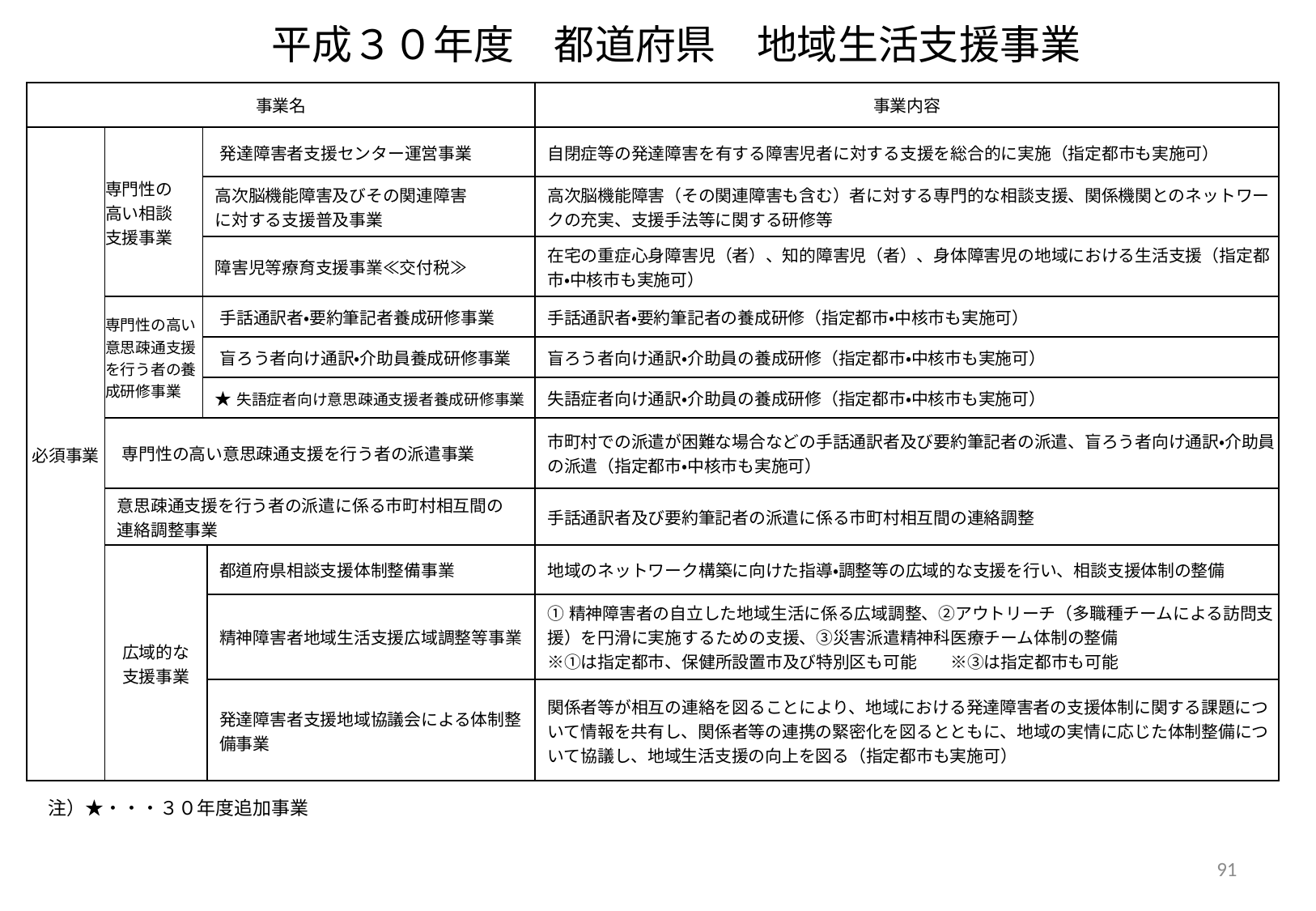

# 平成３０年度　都道府県　地域生活支援事業
| 事業名 |  |  |  | 事業内容 |
| --- | --- | --- | --- | --- |
| 必須事業 | 専門性の 高い相談 支援事業 | 発達障害者支援センター運営事業 |  | 自閉症等の発達障害を有する障害児者に対する支援を総合的に実施（指定都市も実施可） |
|  |  | 高次脳機能障害及びその関連障害 に対する支援普及事業 |  | 高次脳機能障害（その関連障害も含む）者に対する専門的な相談支援、関係機関とのネットワークの充実、支援手法等に関する研修等 |
|  |  | 障害児等療育支援事業≪交付税≫ |  | 在宅の重症心身障害児（者）、知的障害児（者）、身体障害児の地域における生活支援（指定都市・中核市も実施可） |
|  | 専門性の高い 意思疎通支援を行う者の養成研修事業 | 手話通訳者・要約筆記者養成研修事業 |  | 手話通訳者・要約筆記者の養成研修（指定都市・中核市も実施可） |
|  |  | 盲ろう者向け通訳・介助員養成研修事業 |  | 盲ろう者向け通訳・介助員の養成研修（指定都市・中核市も実施可） |
|  |  | ★失語症者向け意思疎通支援者養成研修事業 |  | 失語症者向け通訳・介助員の養成研修（指定都市・中核市も実施可） |
|  | 専門性の高い意思疎通支援を行う者の派遣事業 |  |  | 市町村での派遣が困難な場合などの手話通訳者及び要約筆記者の派遣、盲ろう者向け通訳・介助員の派遣（指定都市・中核市も実施可） |
|  | 意思疎通支援を行う者の派遣に係る市町村相互間の 連絡調整事業 |  |  | 手話通訳者及び要約筆記者の派遣に係る市町村相互間の連絡調整 |
|  | 広域的な 支援事業 |  | 都道府県相談支援体制整備事業 | 地域のネットワーク構築に向けた指導・調整等の広域的な支援を行い、相談支援体制の整備 |
|  |  |  | 精神障害者地域生活支援広域調整等事業 | ①精神障害者の自立した地域生活に係る広域調整、②アウトリーチ（多職種チームによる訪問支援）を円滑に実施するための支援、③災害派遣精神科医療チーム体制の整備 ※①は指定都市、保健所設置市及び特別区も可能　　※③は指定都市も可能 |
|  |  |  | 発達障害者支援地域協議会による体制整備事業 | 関係者等が相互の連絡を図ることにより、地域における発達障害者の支援体制に関する課題について情報を共有し、関係者等の連携の緊密化を図るとともに、地域の実情に応じた体制整備について協議し、地域生活支援の向上を図る（指定都市も実施可） |
注）★・・・３０年度追加事業
91